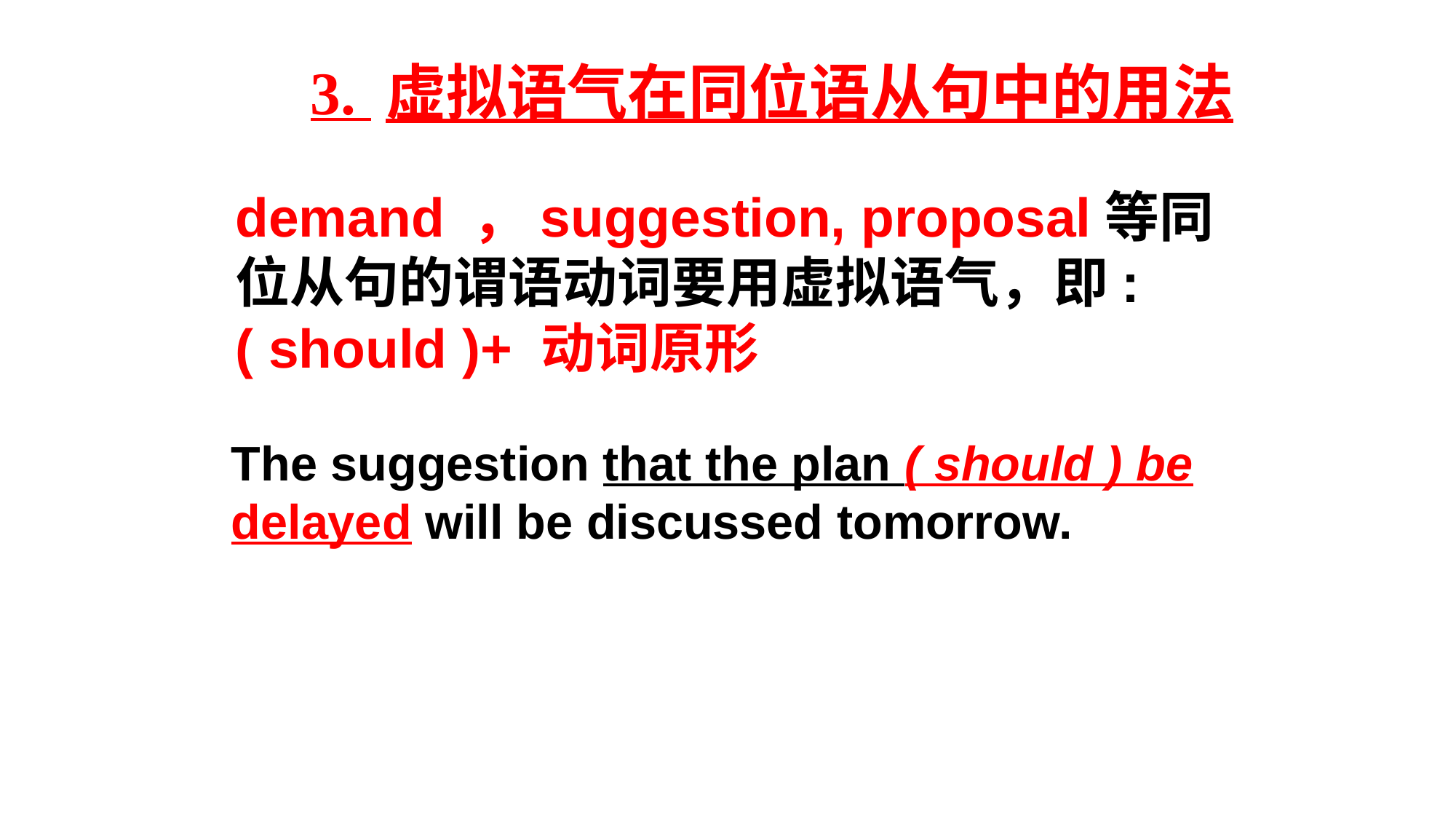

3. 虚拟语气在同位语从句中的用法
demand ，suggestion, proposal等同位从句的谓语动词要用虚拟语气，即: ( should )+ 动词原形
The suggestion that the plan ( should ) be delayed will be discussed tomorrow.